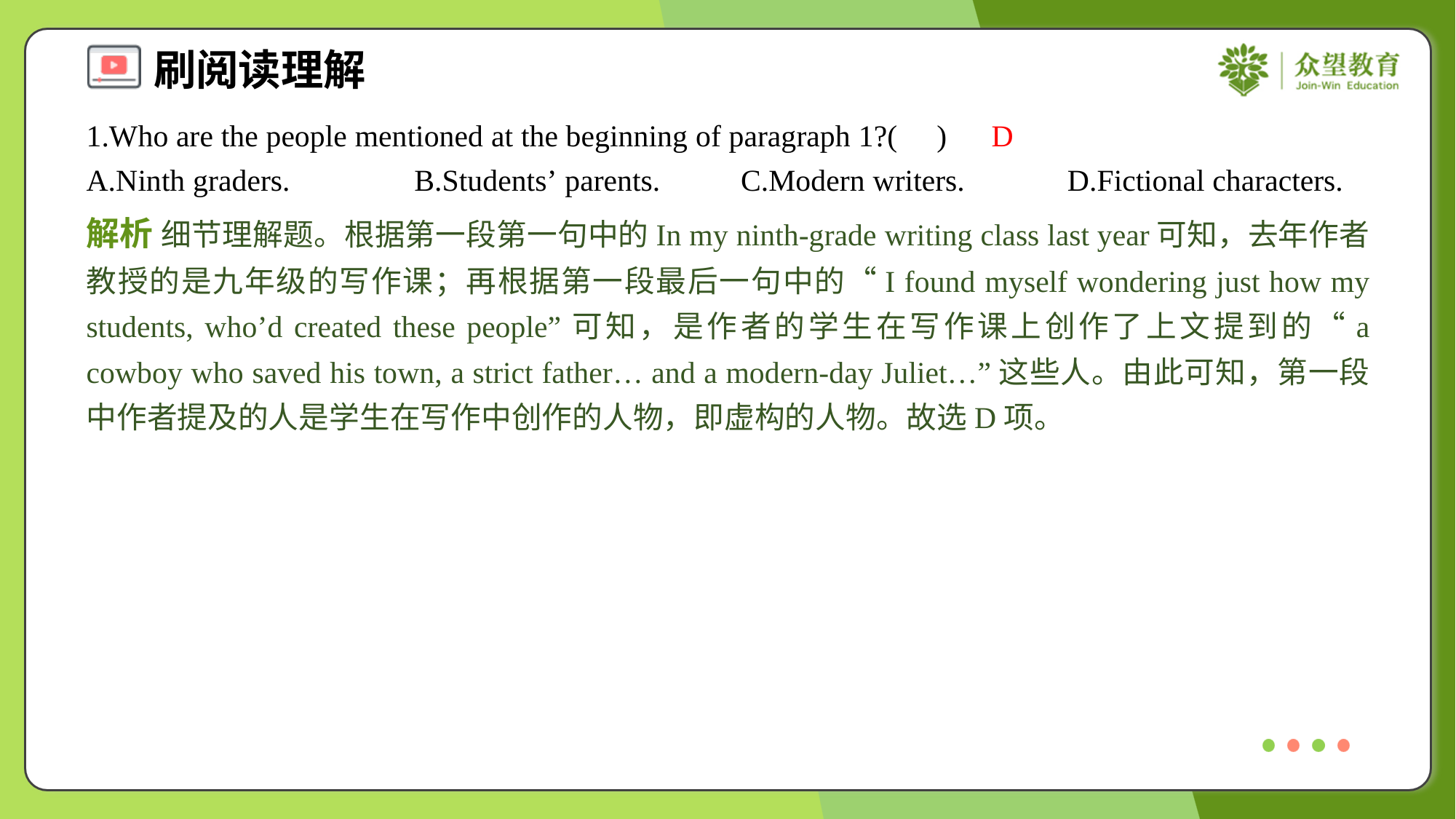

1.Who are the people mentioned at the beginning of paragraph 1?(     )
D
A.Ninth graders.	B.Students’ parents.	C.Modern writers.	D.Fictional characters.
解析 细节理解题。根据第一段第一句中的In my ninth-grade writing class last year可知，去年作者教授的是九年级的写作课；再根据第一段最后一句中的“I found myself wondering just how my students, who’d created these people”可知，是作者的学生在写作课上创作了上文提到的“a cowboy who saved his town, a strict father… and a modern-day Juliet…”这些人。由此可知，第一段中作者提及的人是学生在写作中创作的人物，即虚构的人物。故选D项。